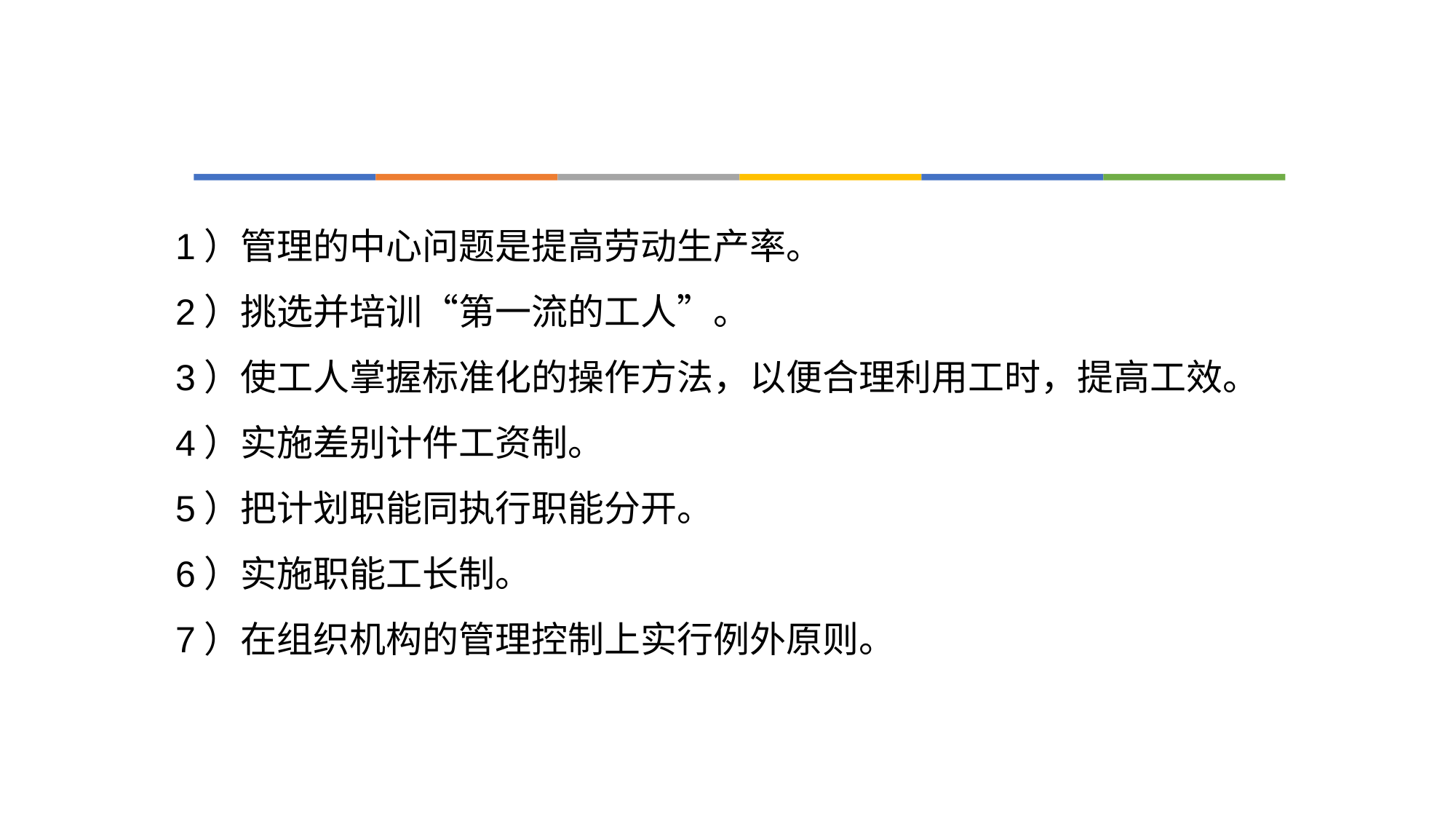

#
1）管理的中心问题是提高劳动生产率。
2）挑选并培训“第一流的工人”。
3）使工人掌握标准化的操作方法，以便合理利用工时，提高工效。
4）实施差别计件工资制。
5）把计划职能同执行职能分开。
6）实施职能工长制。
7）在组织机构的管理控制上实行例外原则。